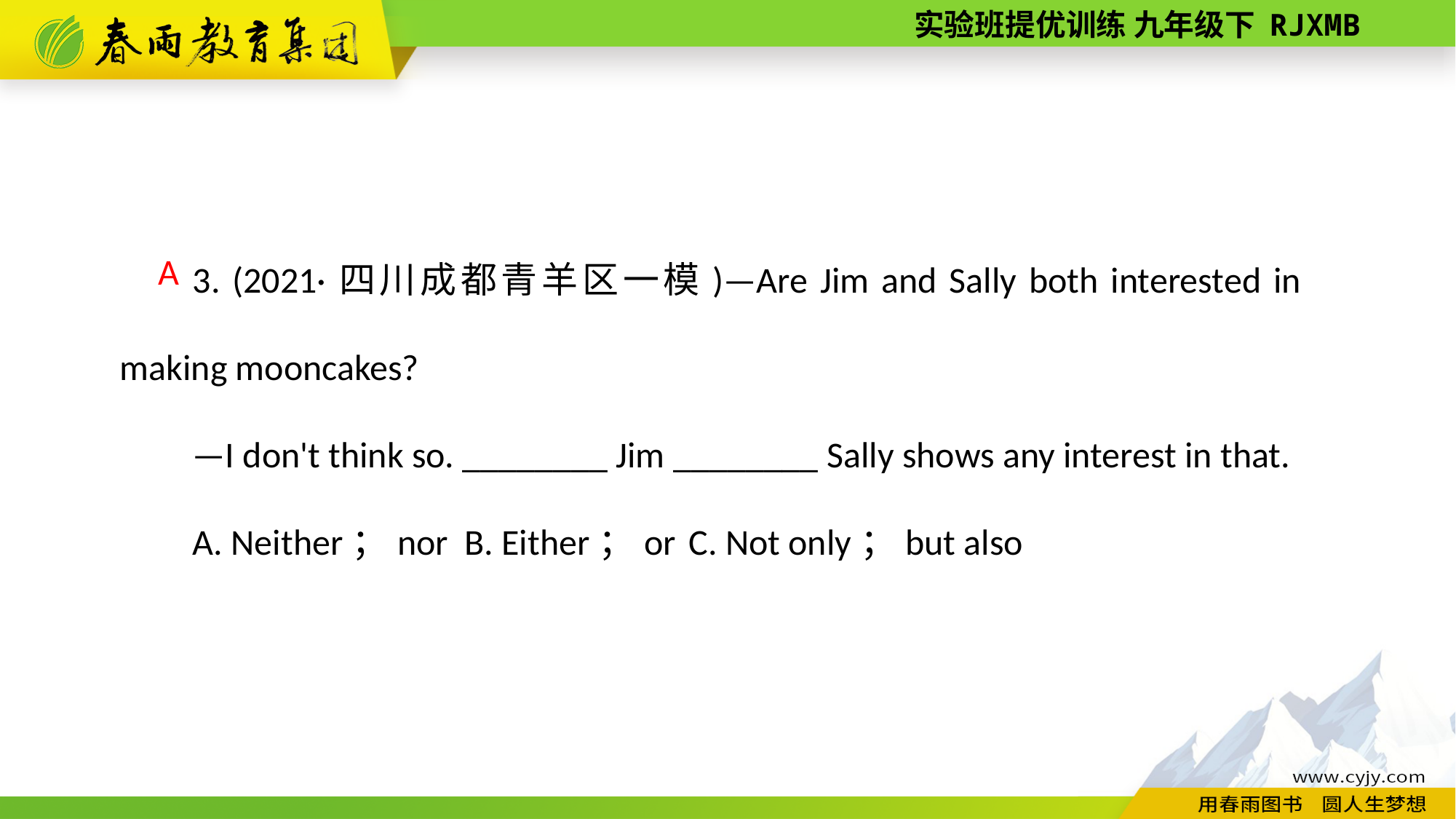

3. (2021·四川成都青羊区一模)—Are Jim and Sally both interested in making mooncakes?
—I don't think so. ________ Jim ________ Sally shows any interest in that.
A. Neither；nor  B. Either；or   C. Not only；but also
A